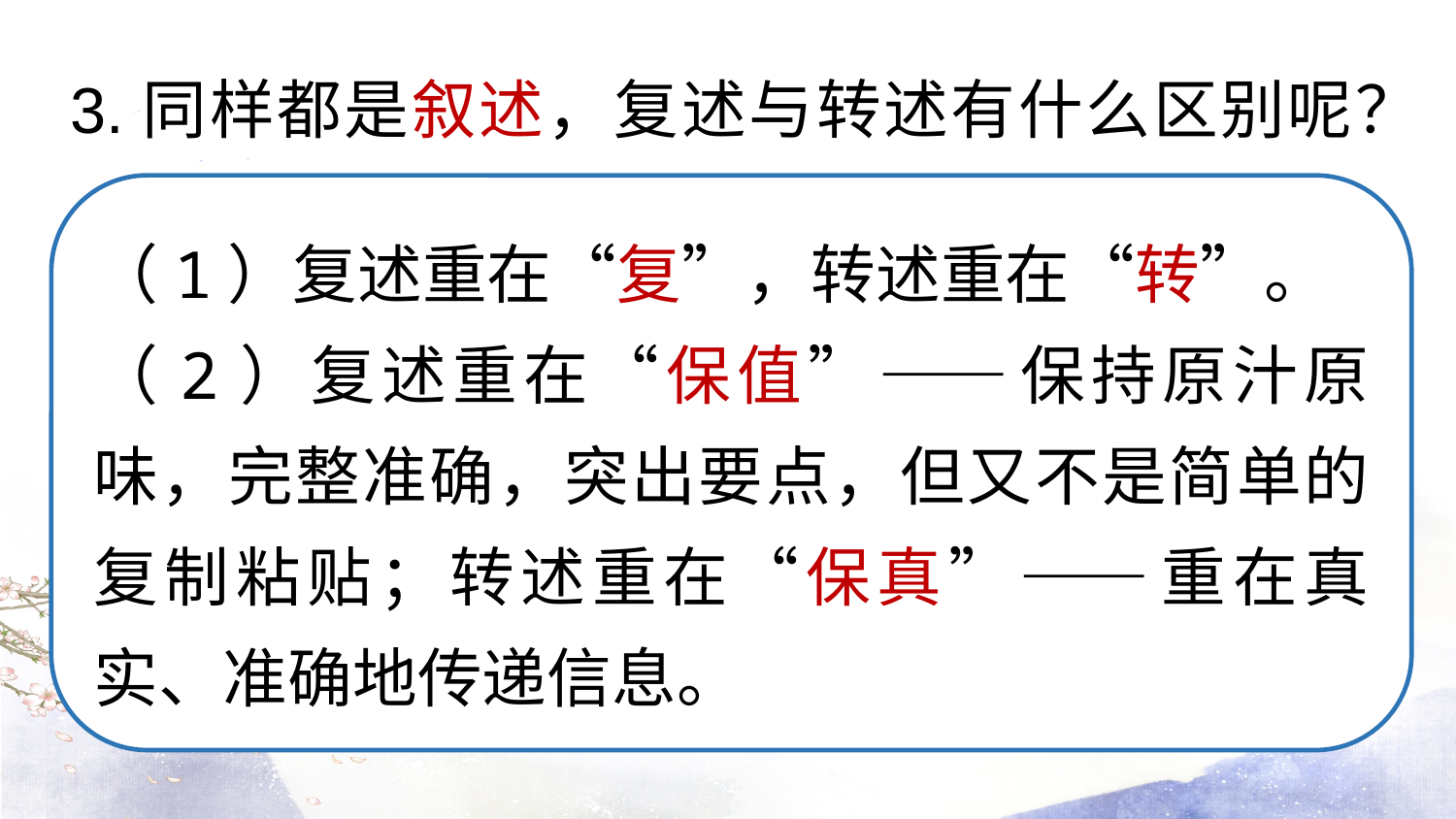

3.同样都是叙述，复述与转述有什么区别呢？
（1）复述重在“复”，转述重在“转”。
（2）复述重在“保值”——保持原汁原味，完整准确，突出要点，但又不是简单的复制粘贴；转述重在“保真”——重在真实、准确地传递信息。